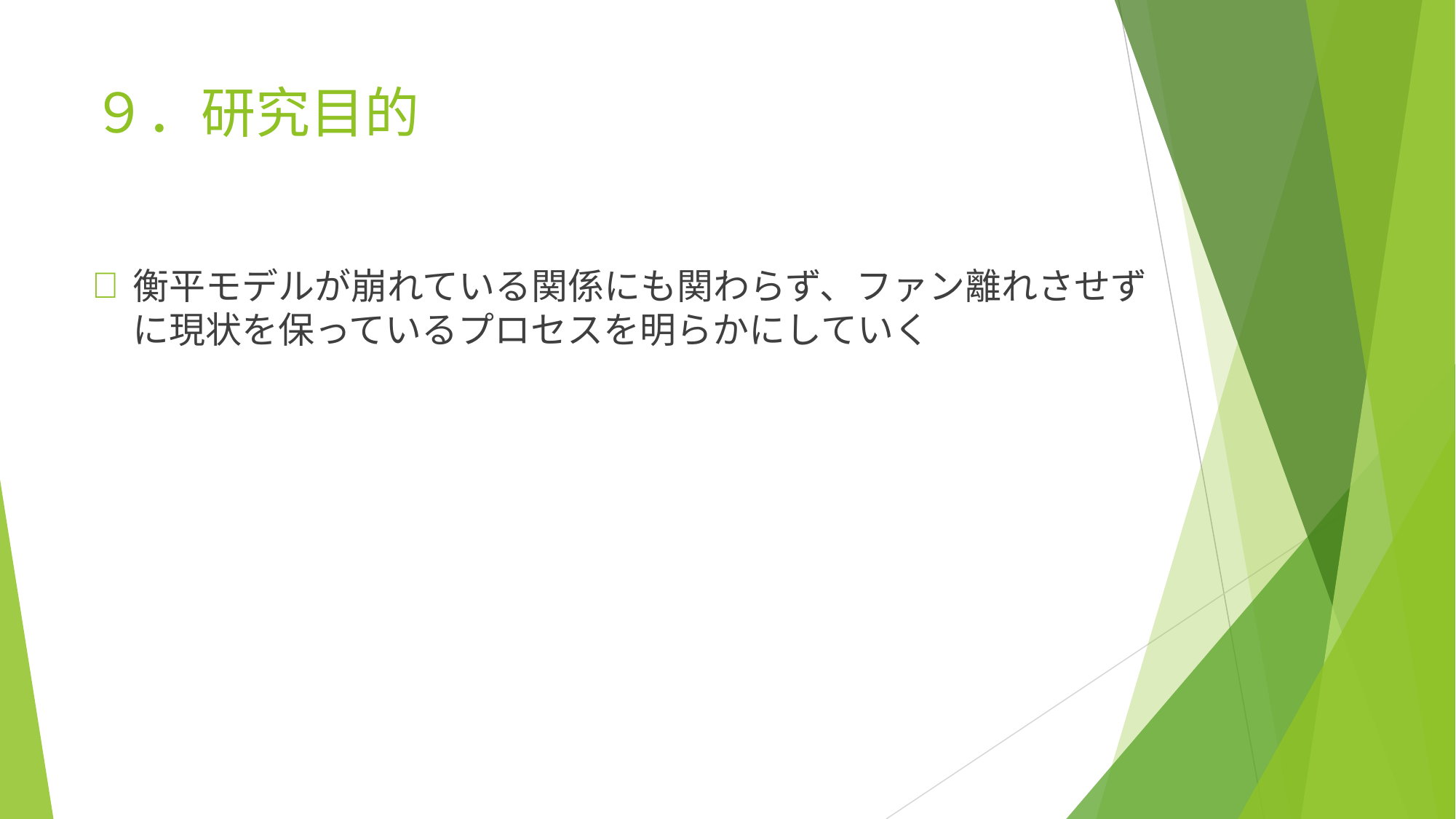

# ９．研究目的
衡平モデルが崩れている関係にも関わらず、ファン離れさせずに現状を保っているプロセスを明らかにしていく